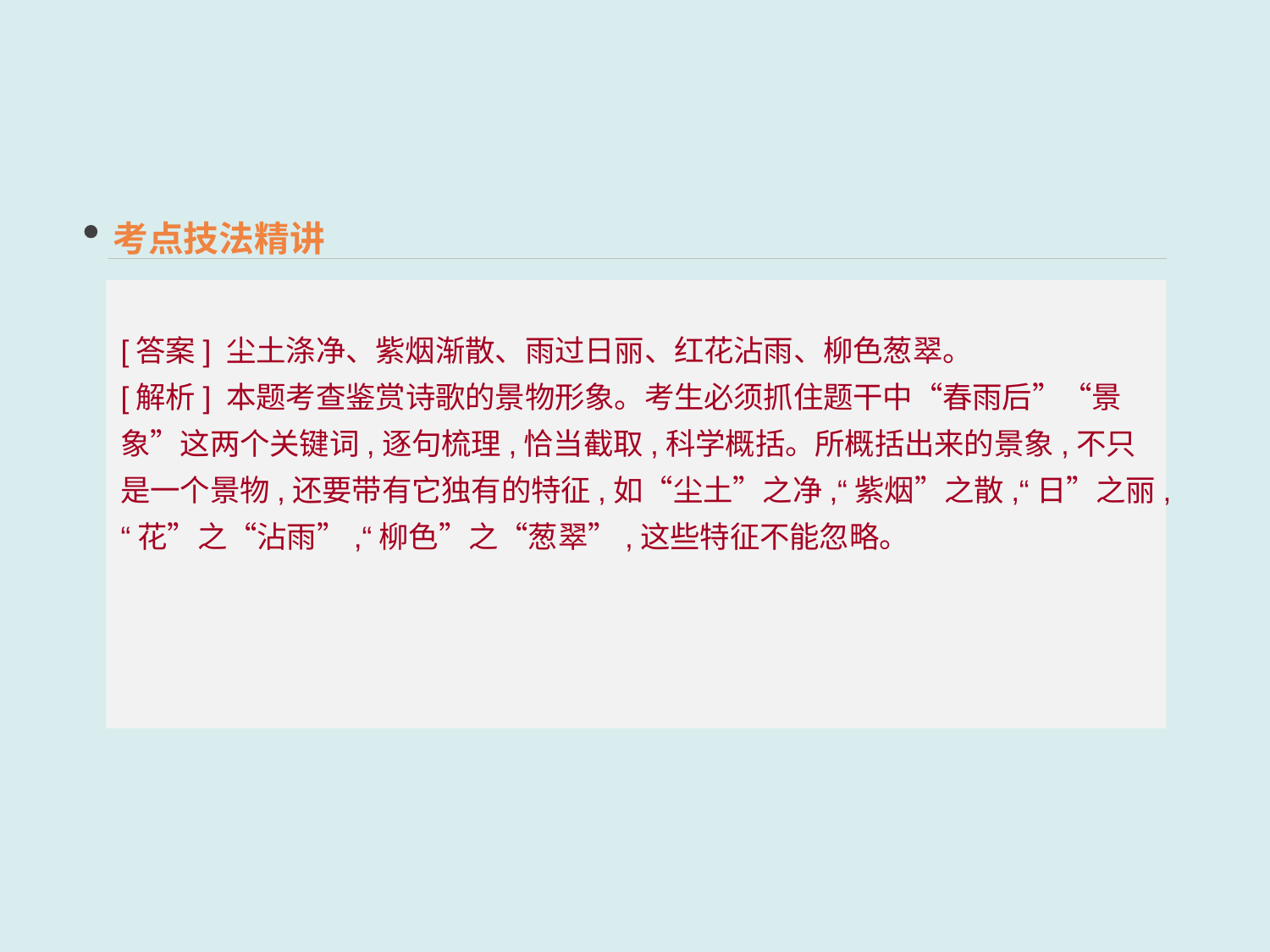

考点技法精讲

[答案] 尘土涤净、紫烟渐散、雨过日丽、红花沾雨、柳色葱翠。
[解析] 本题考查鉴赏诗歌的景物形象。考生必须抓住题干中“春雨后”“景象”这两个关键词,逐句梳理,恰当截取,科学概括。所概括出来的景象,不只是一个景物,还要带有它独有的特征,如“尘土”之净,“紫烟”之散,“日”之丽,“花”之“沾雨”,“柳色”之“葱翠”,这些特征不能忽略。